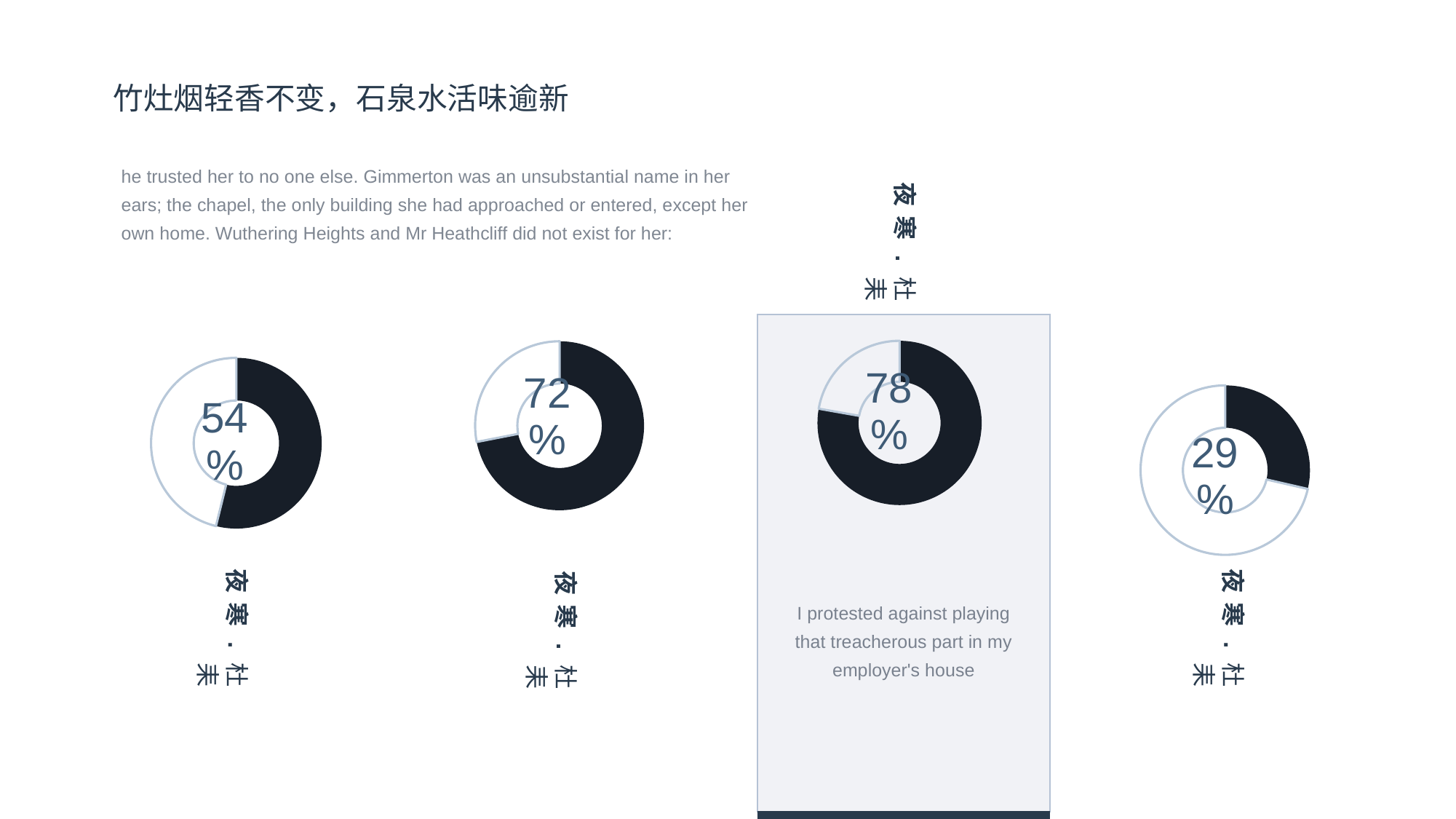

竹灶烟轻香不变，石泉水活味逾新
夜寒.杜耒
he trusted her to no one else. Gimmerton was an unsubstantial name in her ears; the chapel, the only building she had approached or entered, except her own home. Wuthering Heights and Mr Heathcliff did not exist for her:

### Chart

| Category | 百分比 |
|---|---|
| one | 0.5384615384615385 |
| two | 0.46153846153846156 |

### Chart

| Category | 百分比 |
|---|---|
| one | 0.7777777777777778 |
| two | 0.2222222222222222 |

### Chart

| Category | 百分比 |
|---|---|
| one | 0.7192982456140351 |
| two | 0.28070175438596495 |

### Chart

| Category | 百分比 |
|---|---|
| one | 0.2857142857142857 |
| two | 0.7142857142857143 |
夜寒.杜耒
夜寒.杜耒
夜寒.杜耒
I protested against playing that treacherous part in my employer's house